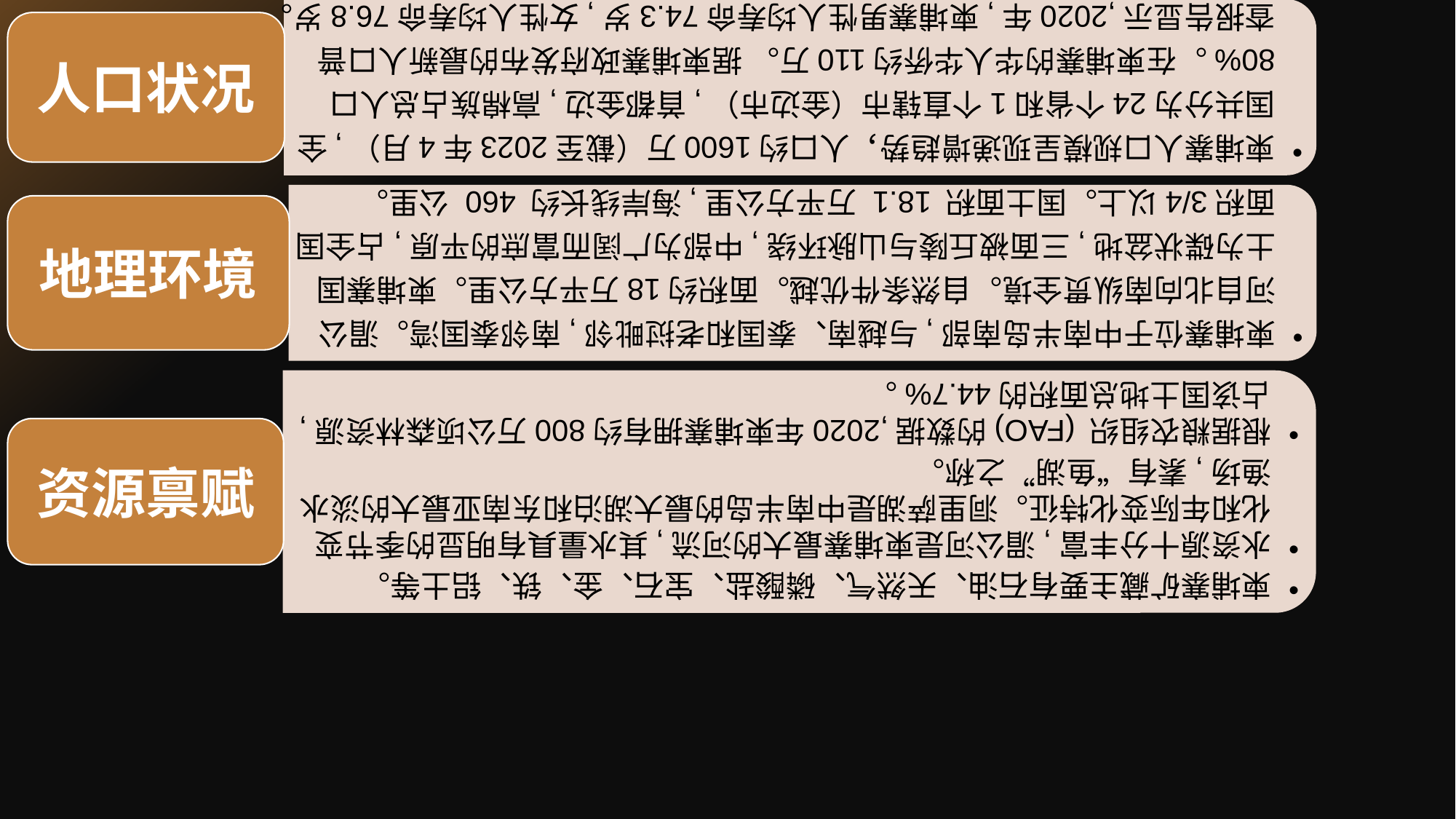

# 一、基本情况
柬埔寨人口规模呈现递增趋势，人口约1600万（截至2023年4月）,全国共分为24个省和1个直辖市（金边市）,首都金边,高棉族占总人口80%。在柬埔寨的华人华侨约110万。 据柬埔寨政府发布的最新人口普查报告显示,2020年,柬埔寨男性人均寿命74.3岁,女性人均寿命76.8岁。
人口状况
柬埔寨位于中南半岛南部,与越南、泰国和老挝毗邻,南邻泰国湾。湄公河自北向南纵贯全境。自然条件优越。面积约18万平方公里。柬埔寨国土为碟状盆地,三面被丘陵与山脉环绕,中部为广阔而富庶的平原,占全国面积3/4以上。国土面积 18.1 万平方公里,海岸线长约 460 公里。
地理环境
柬埔寨矿藏主要有石油、天然气、磷酸盐、宝石、金、铁、铝土等。
水资源十分丰富,湄公河是柬埔寨最大的河流,其水量具有明显的季节变化和年际变化特征。洞里萨湖是中南半岛的最大湖泊和东南亚最大的淡水渔场,素有“鱼湖”之称。
根据粮农组织 (FAO)的数据,2020年柬埔寨拥有约800万公顷森林资源,占该国土地总面积的44.7%。
资源禀赋